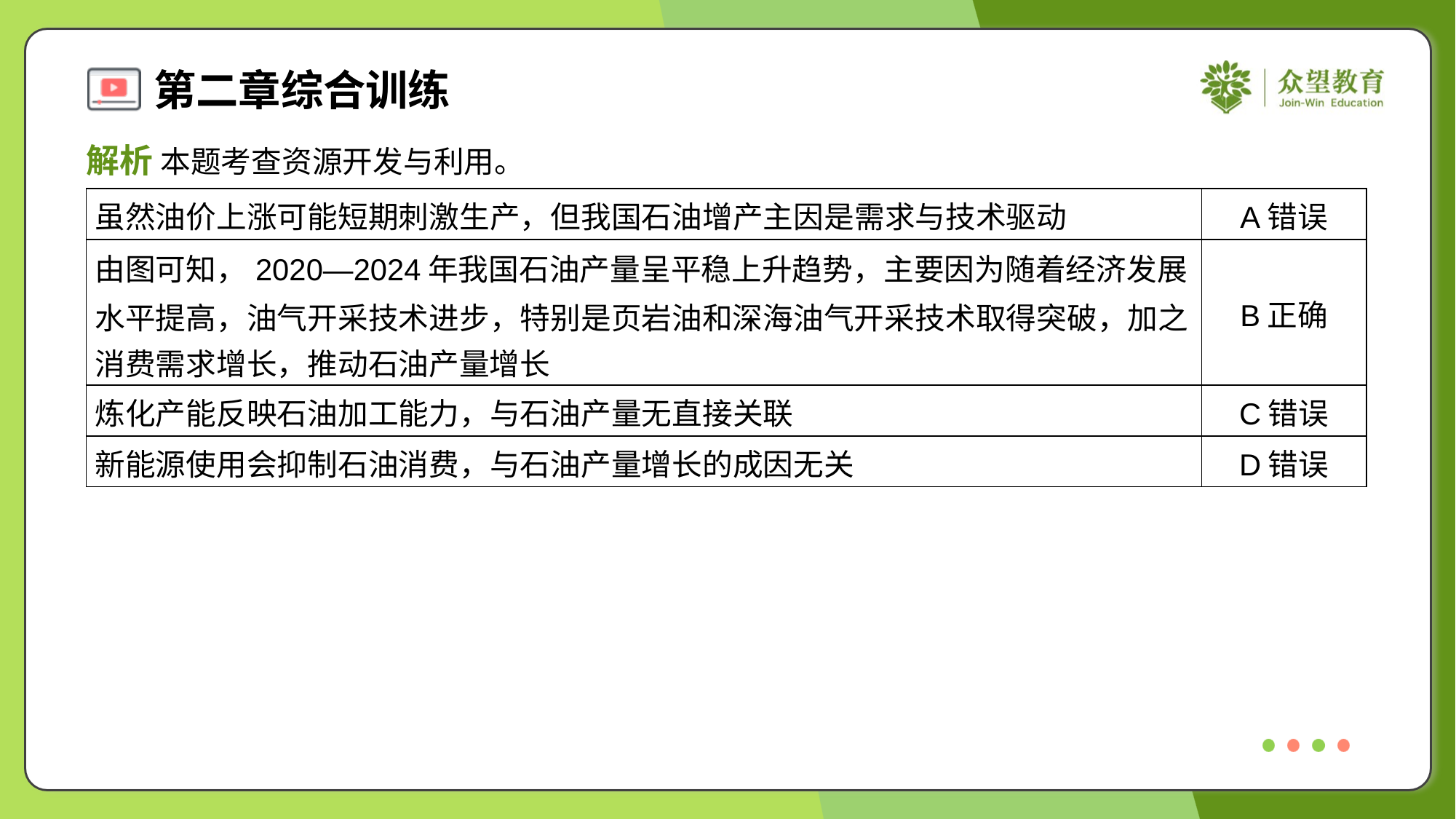

解析 本题考查资源开发与利用。
| 虽然油价上涨可能短期刺激生产，但我国石油增产主因是需求与技术驱动 | A错误 |
| --- | --- |
| 由图可知，2020—2024年我国石油产量呈平稳上升趋势，主要因为随着经济发展 水平提高，油气开采技术进步，特别是页岩油和深海油气开采技术取得突破，加之 消费需求增长，推动石油产量增长 | B正确 |
| 炼化产能反映石油加工能力，与石油产量无直接关联 | C错误 |
| 新能源使用会抑制石油消费，与石油产量增长的成因无关 | D错误 |